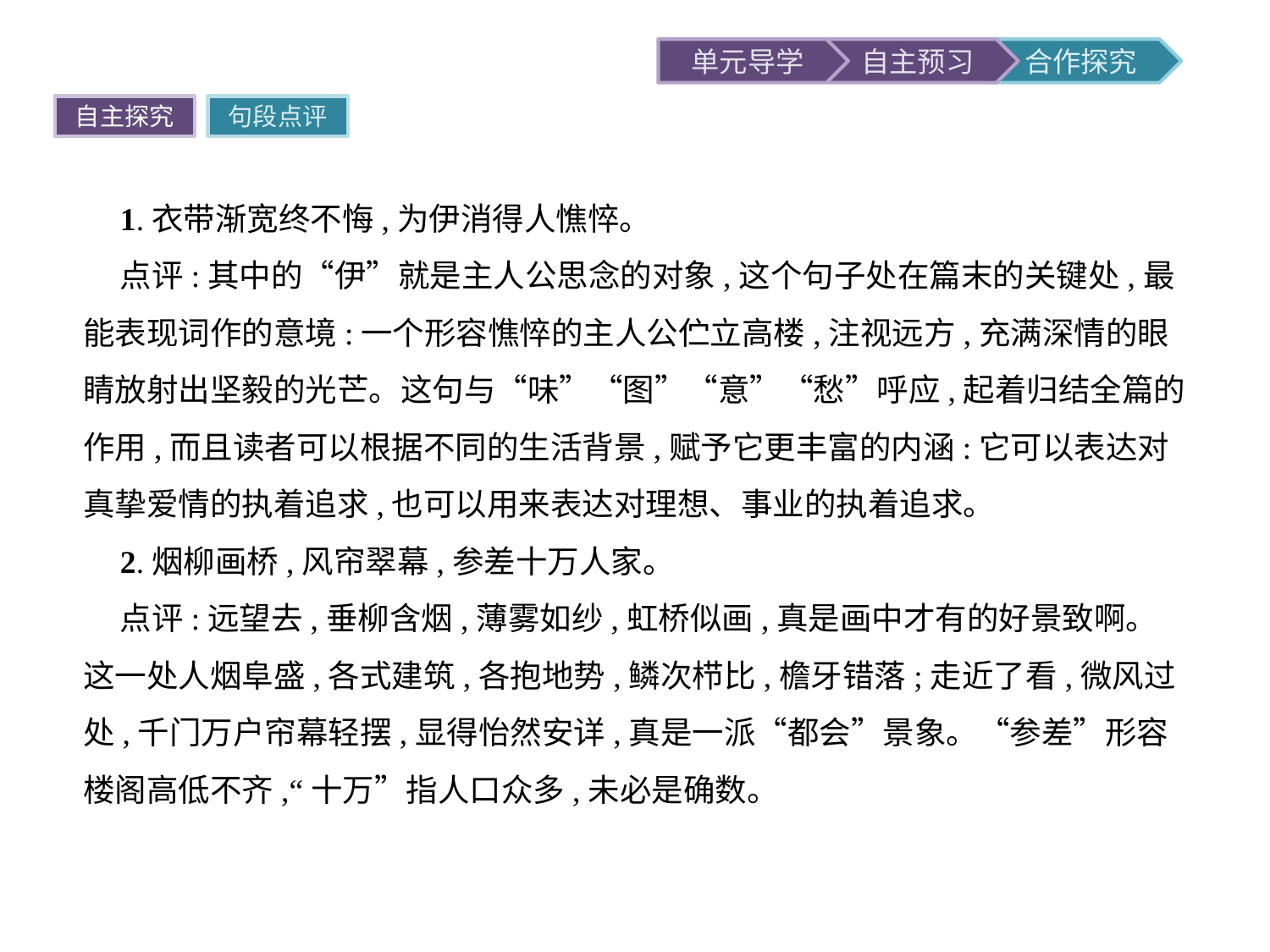

自主探究
句段点评
1.衣带渐宽终不悔,为伊消得人憔悴。
点评:其中的“伊”就是主人公思念的对象,这个句子处在篇末的关键处,最能表现词作的意境:一个形容憔悴的主人公伫立高楼,注视远方,充满深情的眼睛放射出坚毅的光芒。这句与“味”“图”“意”“愁”呼应,起着归结全篇的作用,而且读者可以根据不同的生活背景,赋予它更丰富的内涵:它可以表达对真挚爱情的执着追求,也可以用来表达对理想、事业的执着追求。
2.烟柳画桥,风帘翠幕,参差十万人家。
点评:远望去,垂柳含烟,薄雾如纱,虹桥似画,真是画中才有的好景致啊。这一处人烟阜盛,各式建筑,各抱地势,鳞次栉比,檐牙错落;走近了看,微风过处,千门万户帘幕轻摆,显得怡然安详,真是一派“都会”景象。“参差”形容楼阁高低不齐,“十万”指人口众多,未必是确数。